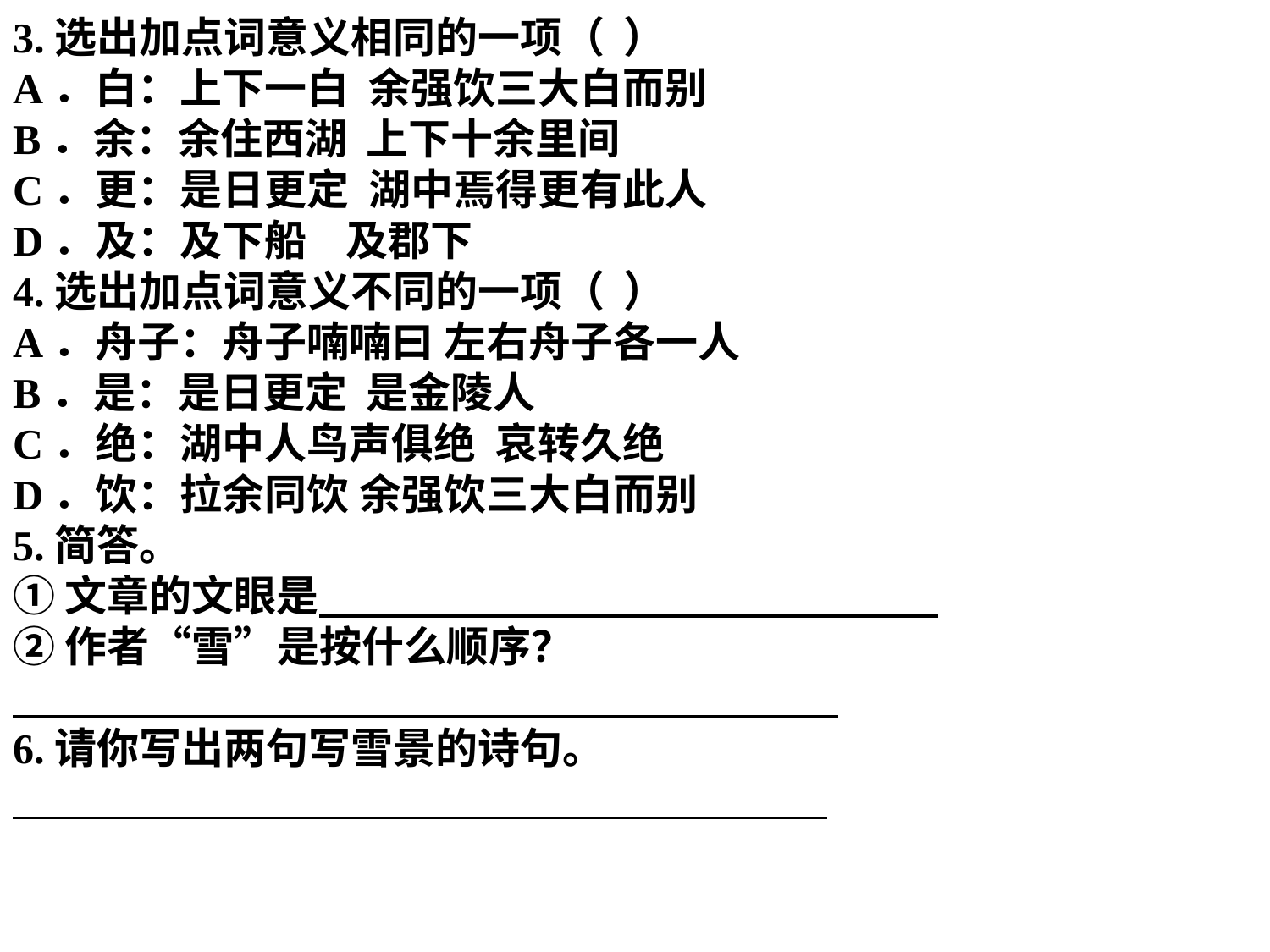

3.选出加点词意义相同的一项（  ）
A．白：上下一白  余强饮三大白而别
B．余：余住西湖  上下十余里间
C．更：是日更定  湖中焉得更有此人
D．及：及下船    及郡下
4.选出加点词意义不同的一项（  ）
A．舟子：舟子喃喃曰 左右舟子各一人
B．是：是日更定  是金陵人
C．绝：湖中人鸟声俱绝  哀转久绝
D．饮：拉余同饮 余强饮三大白而别
5.简答。
①文章的文眼是
②作者“雪”是按什么顺序？

6.请你写出两句写雪景的诗句。